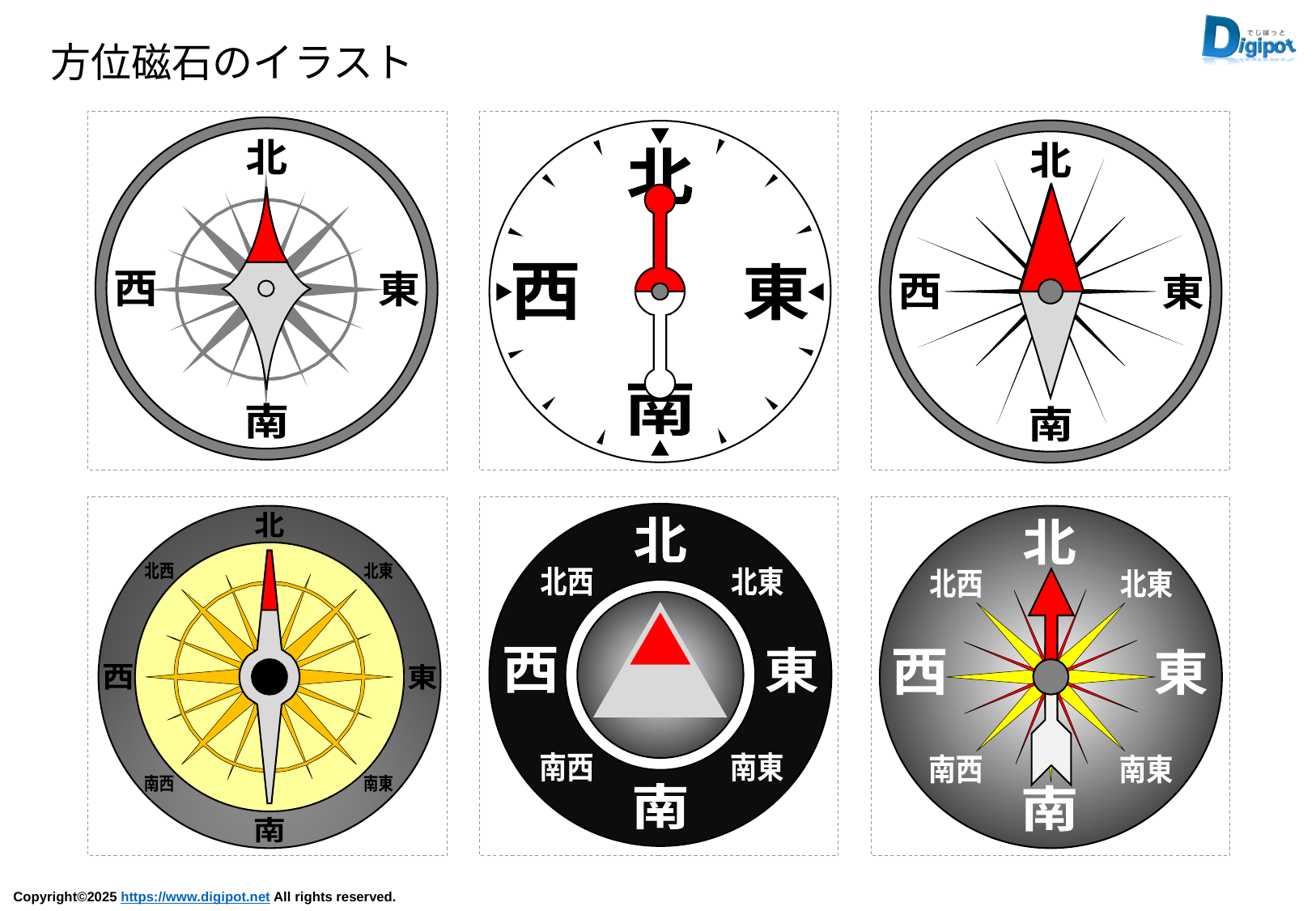

方位磁石のイラスト

北

西
東

南

北

西
東
南

北
西
東
南

北
北西
北東

西
東
南西
南東
南

北

北西
北東
西
東
南西
南東
南

北

北西
北東

西
東
南西
南東
南